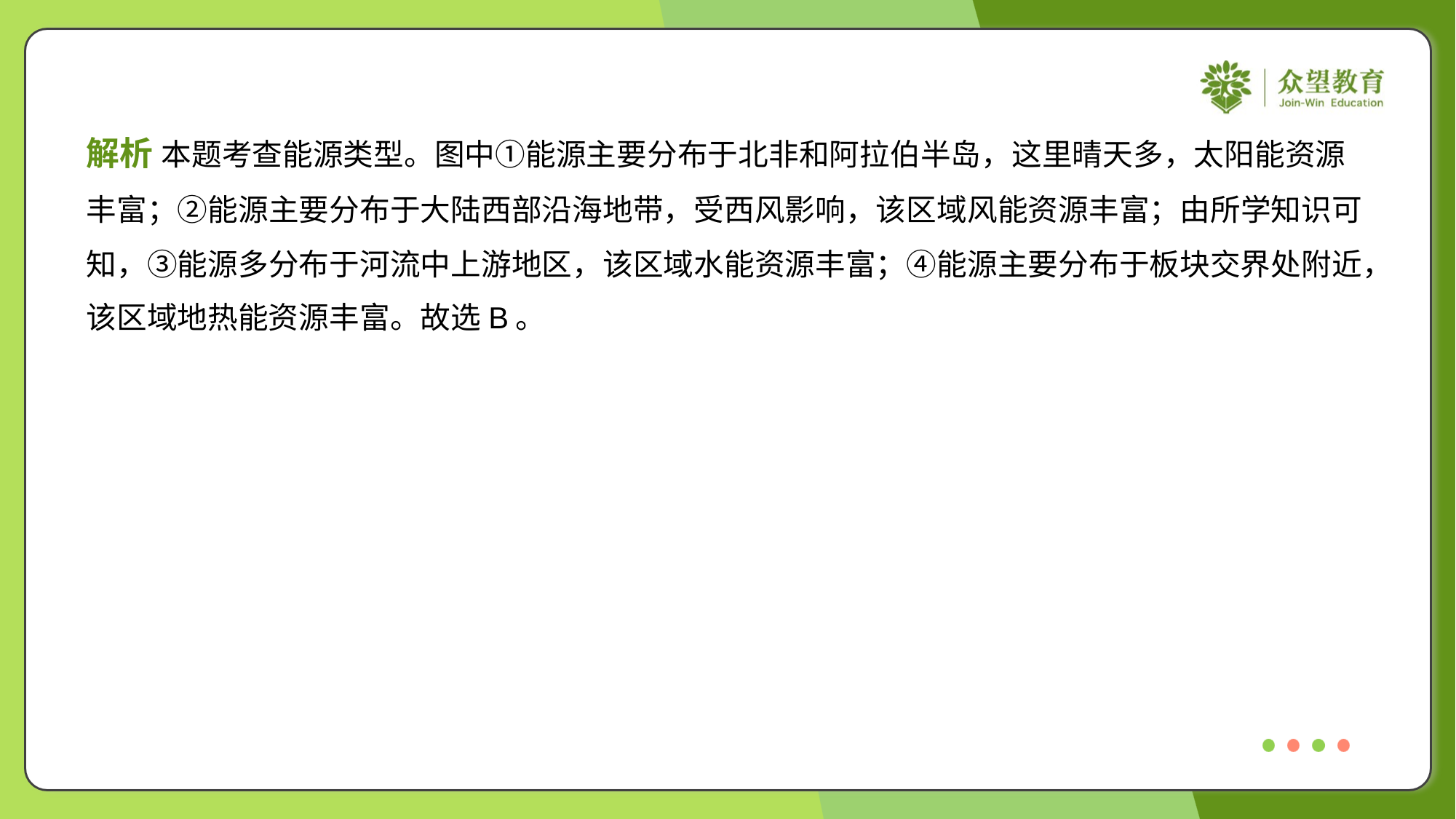

解析 本题考查能源类型。图中①能源主要分布于北非和阿拉伯半岛，这里晴天多，太阳能资源
丰富；②能源主要分布于大陆西部沿海地带，受西风影响，该区域风能资源丰富；由所学知识可
知，③能源多分布于河流中上游地区，该区域水能资源丰富；④能源主要分布于板块交界处附近，
该区域地热能资源丰富。故选B。